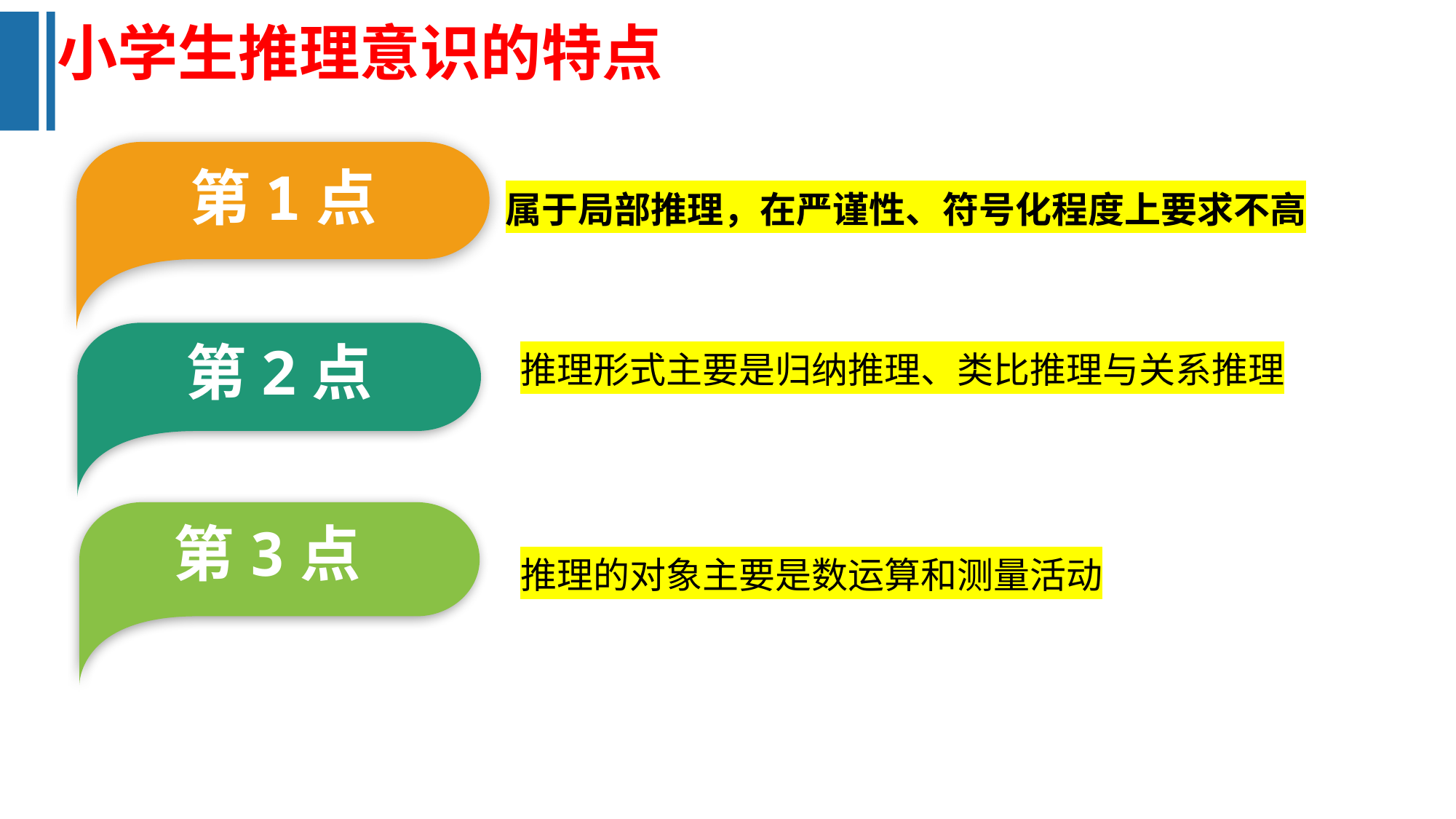

小学生推理意识的特点

第1点
属于局部推理，在严谨性、符号化程度上要求不高

第2点
推理形式主要是归纳推理、类比推理与关系推理

第3点
推理的对象主要是数运算和测量活动